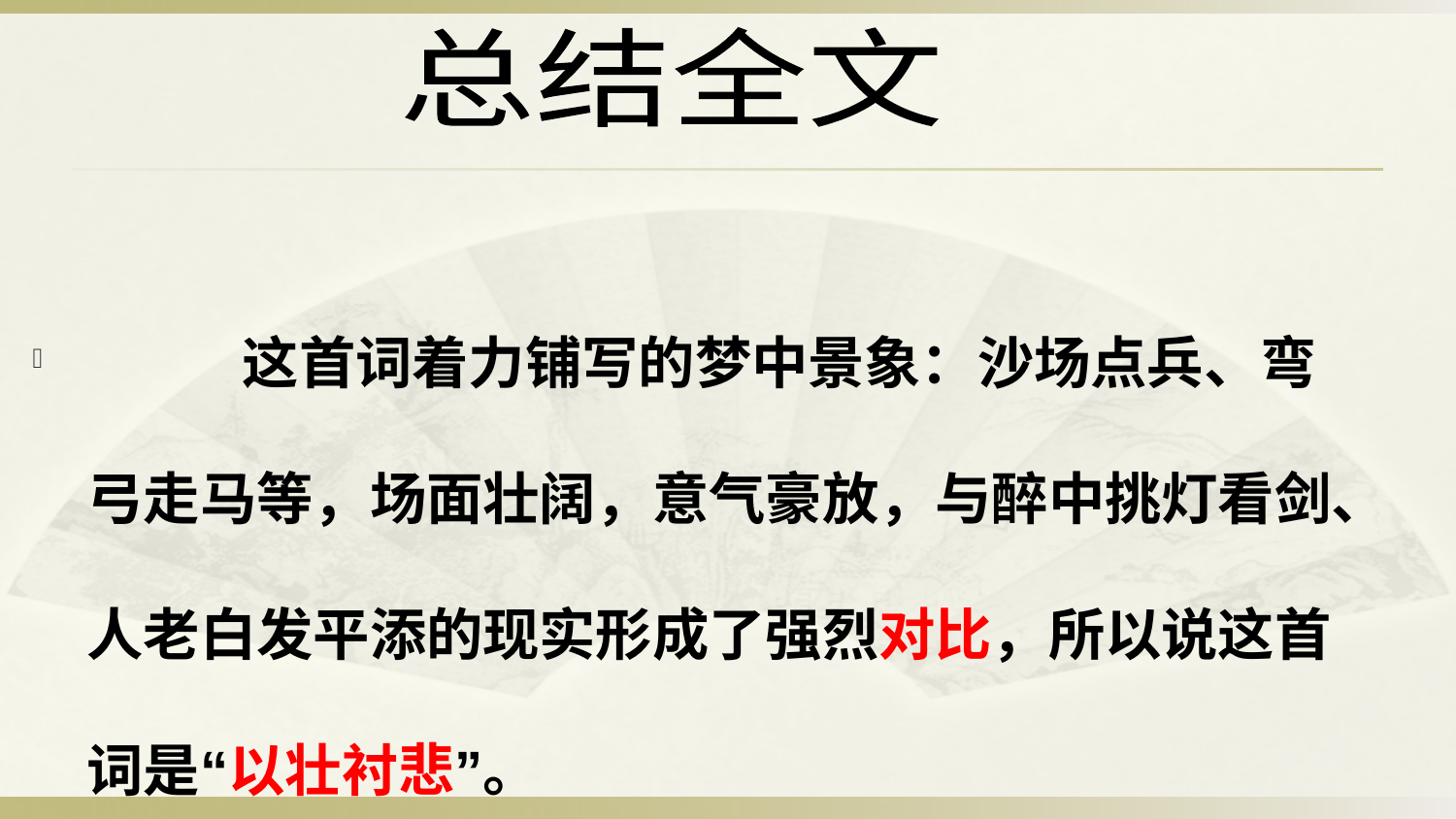

总结全文

         这首词着力铺写的梦中景象：沙场点兵、弯弓走马等，场面壮阔，意气豪放，与醉中挑灯看剑、人老白发平添的现实形成了强烈对比，所以说这首词是“以壮衬悲”。